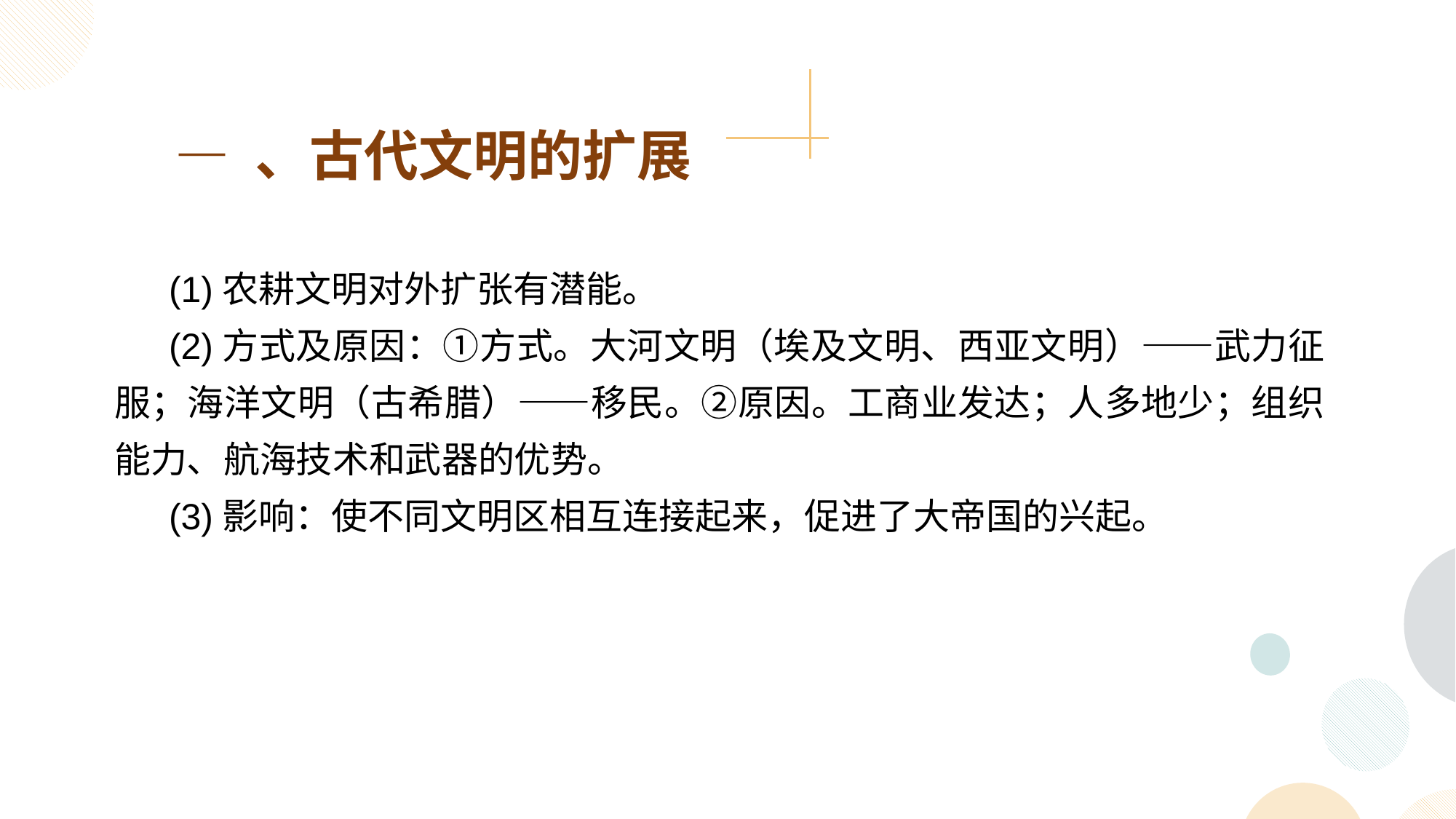

— 、古代文明的扩展
(1)农耕文明对外扩张有潜能。
(2)方式及原因：①方式。大河文明（埃及文明、西亚文明）——武力征服；海洋文明（古希腊）——移民。②原因。工商业发达；人多地少；组织能力、航海技术和武器的优势。
(3)影响：使不同文明区相互连接起来，促进了大帝国的兴起。